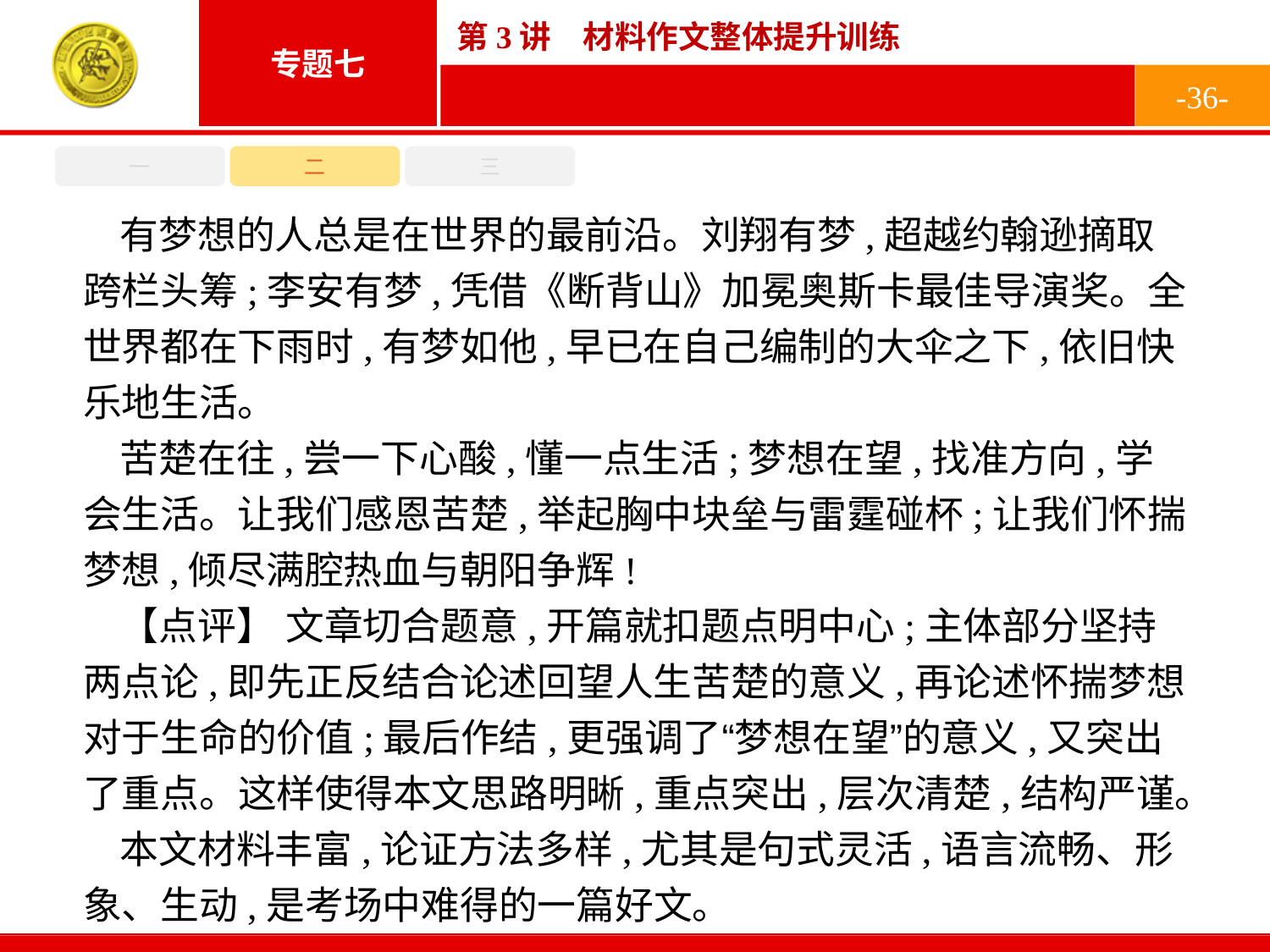

-36-
一
二
三
有梦想的人总是在世界的最前沿。刘翔有梦,超越约翰逊摘取跨栏头筹;李安有梦,凭借《断背山》加冕奥斯卡最佳导演奖。全世界都在下雨时,有梦如他,早已在自己编制的大伞之下,依旧快乐地生活。
苦楚在往,尝一下心酸,懂一点生活;梦想在望,找准方向,学会生活。让我们感恩苦楚,举起胸中块垒与雷霆碰杯;让我们怀揣梦想,倾尽满腔热血与朝阳争辉!
【点评】 文章切合题意,开篇就扣题点明中心;主体部分坚持两点论,即先正反结合论述回望人生苦楚的意义,再论述怀揣梦想对于生命的价值;最后作结,更强调了“梦想在望”的意义,又突出了重点。这样使得本文思路明晰,重点突出,层次清楚,结构严谨。
本文材料丰富,论证方法多样,尤其是句式灵活,语言流畅、形象、生动,是考场中难得的一篇好文。